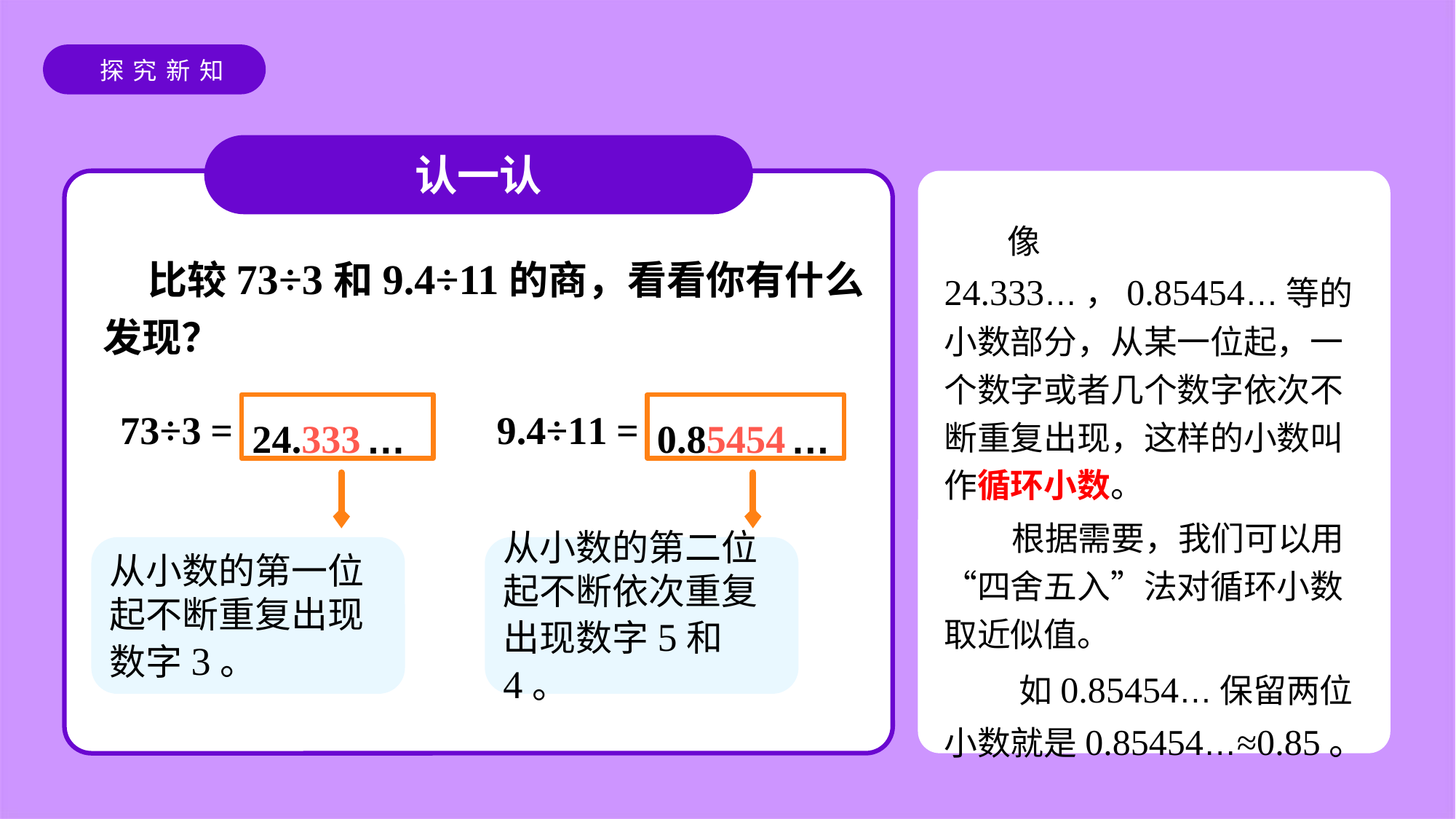

认一认

　    像24.333…，0.85454…等的小数部分，从某一位起，一个数字或者几个数字依次不断重复出现，这样的小数叫作循环小数。
        根据需要，我们可以用“四舍五入”法对循环小数取近似值。
         如0.85454…保留两位小数就是0.85454…≈0.85。
    比较73÷3和9.4÷11的商，看看你有什么发现？
24.333
…
0.85454
…

73÷3=
9.4÷11=
从小数的第一位起不断重复出现数字3。
从小数的第二位起不断依次重复出现数字5和4。